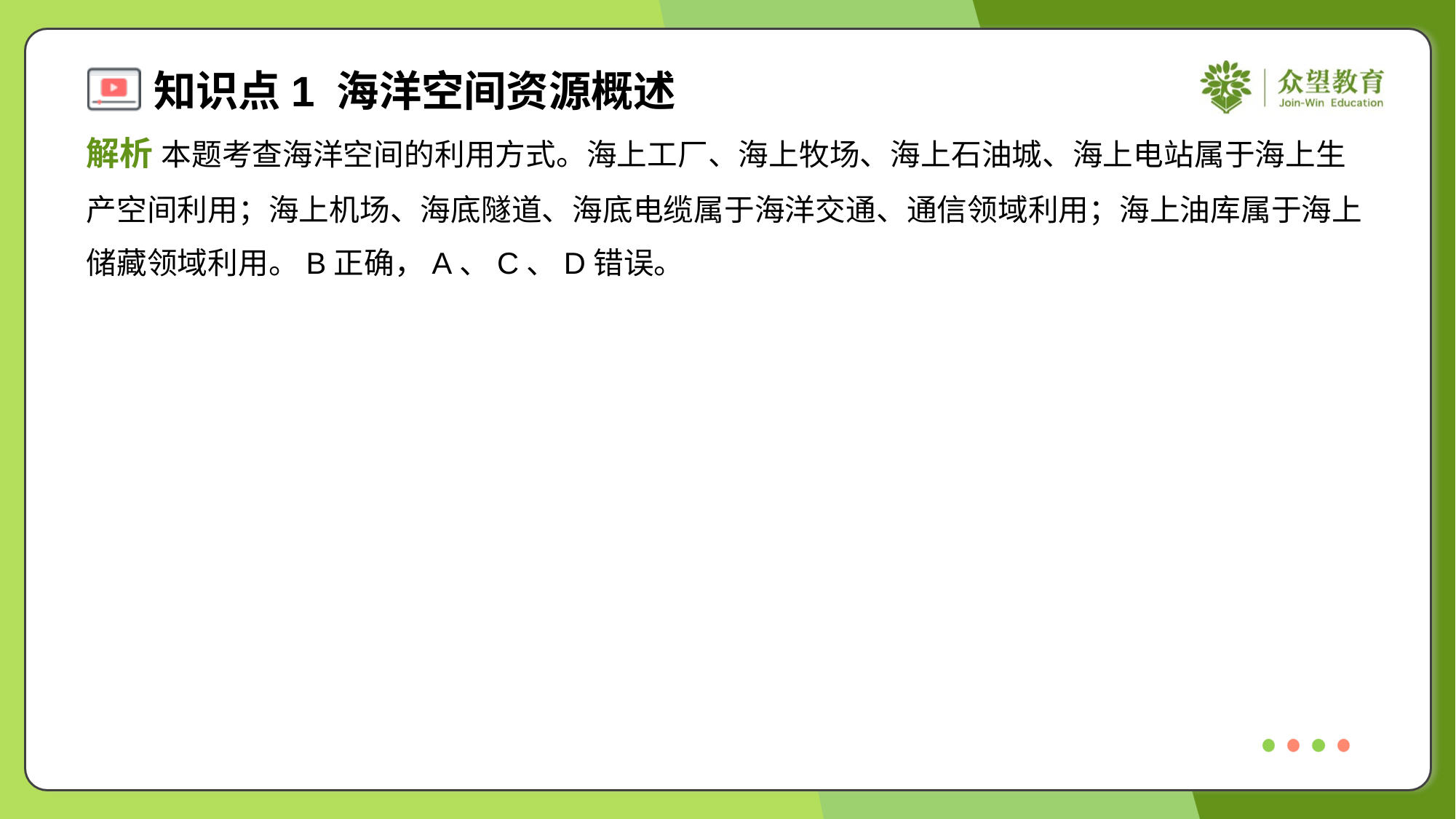

解析 本题考查海洋空间的利用方式。海上工厂、海上牧场、海上石油城、海上电站属于海上生
产空间利用；海上机场、海底隧道、海底电缆属于海洋交通、通信领域利用；海上油库属于海上
储藏领域利用。B正确，A、C、D错误。